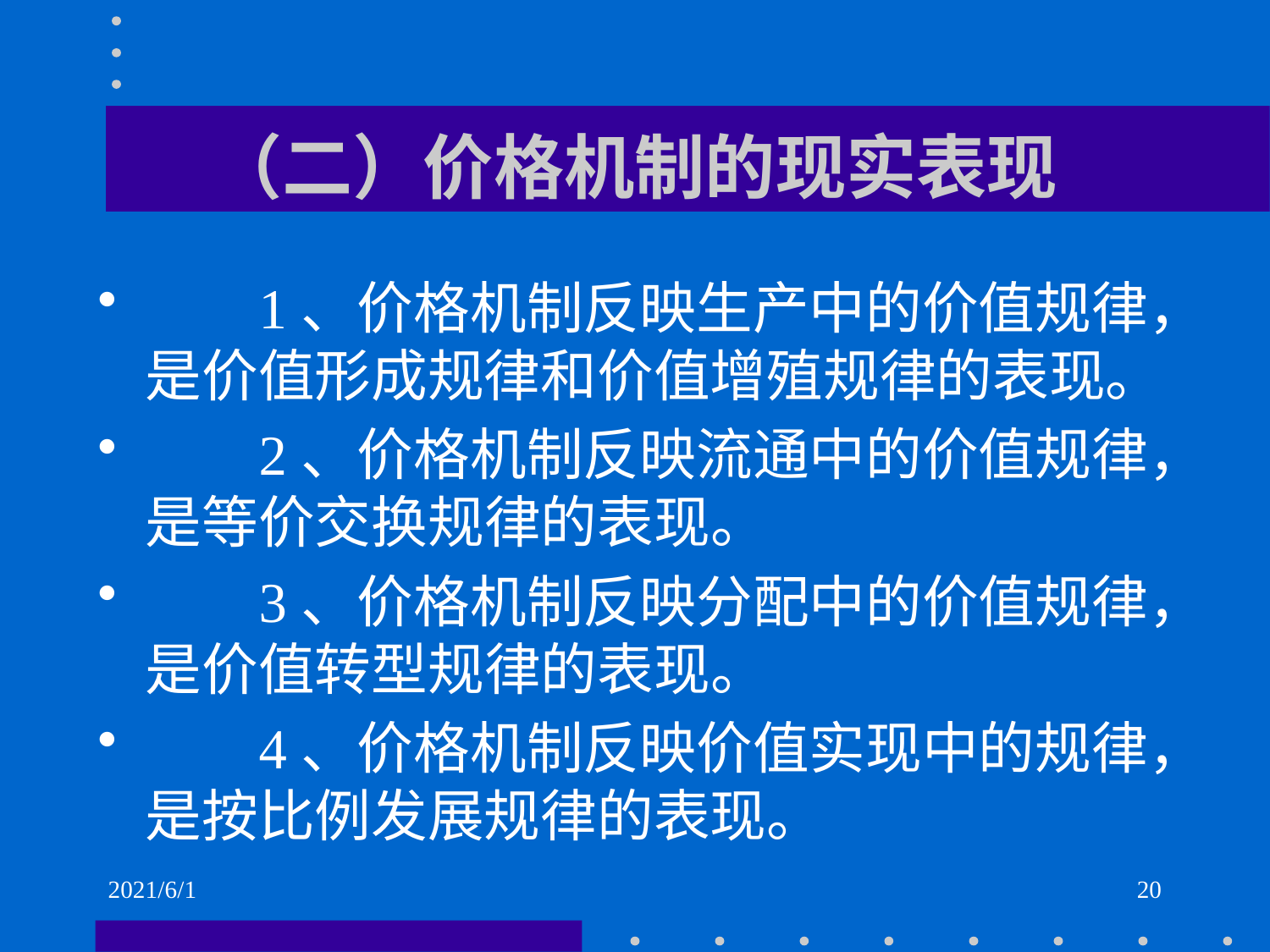

# （二）价格机制的现实表现
        1、价格机制反映生产中的价值规律，是价值形成规律和价值增殖规律的表现。
        2、价格机制反映流通中的价值规律，是等价交换规律的表现。
        3、价格机制反映分配中的价值规律，是价值转型规律的表现。
        4、价格机制反映价值实现中的规律，是按比例发展规律的表现。
2021/6/1
20